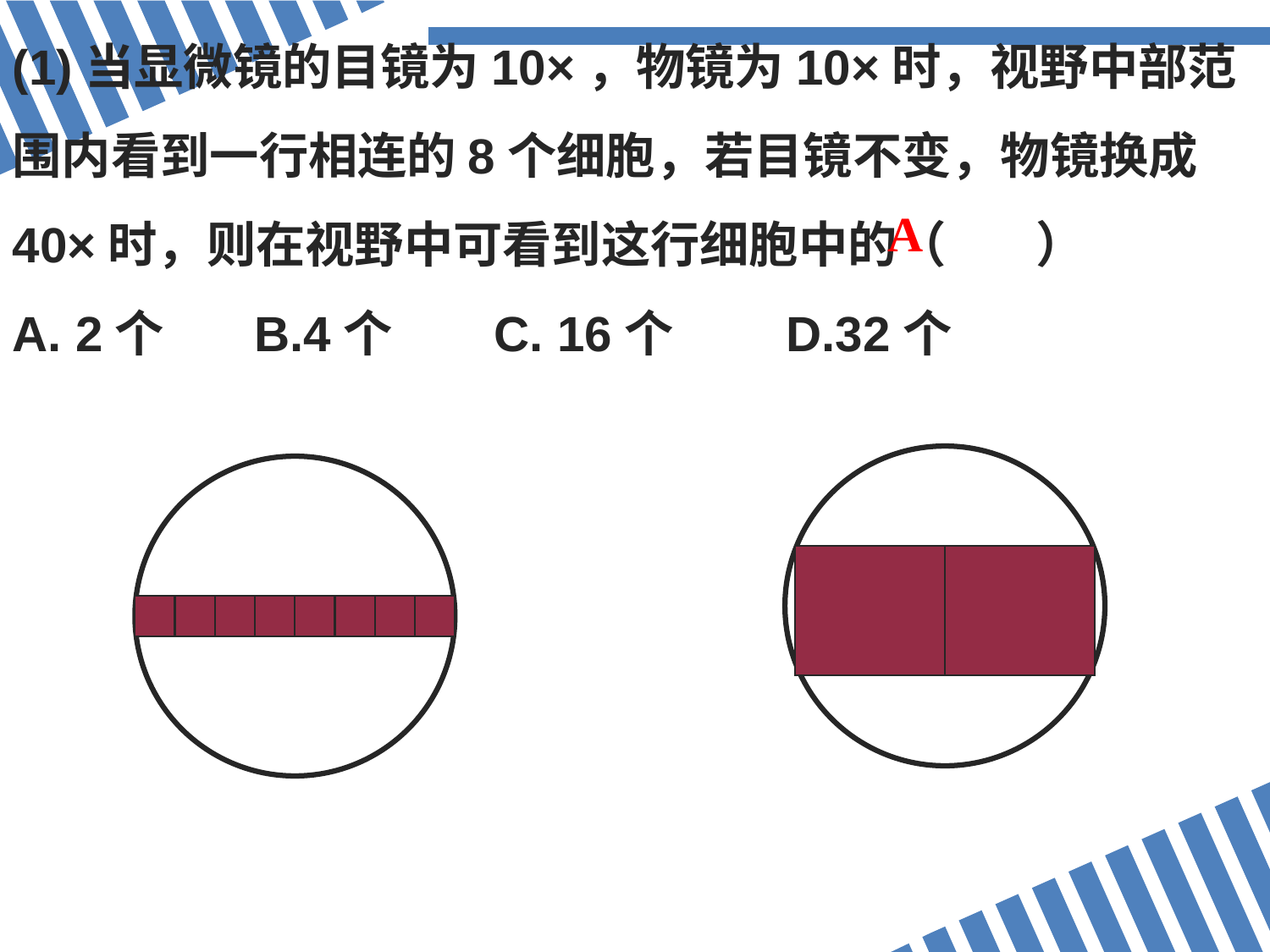

(1)当显微镜的目镜为10×，物镜为10×时，视野中部范围内看到一行相连的8个细胞，若目镜不变，物镜换成40×时，则在视野中可看到这行细胞中的（        ）
A. 2个       B.4个        C. 16个         D.32个
A